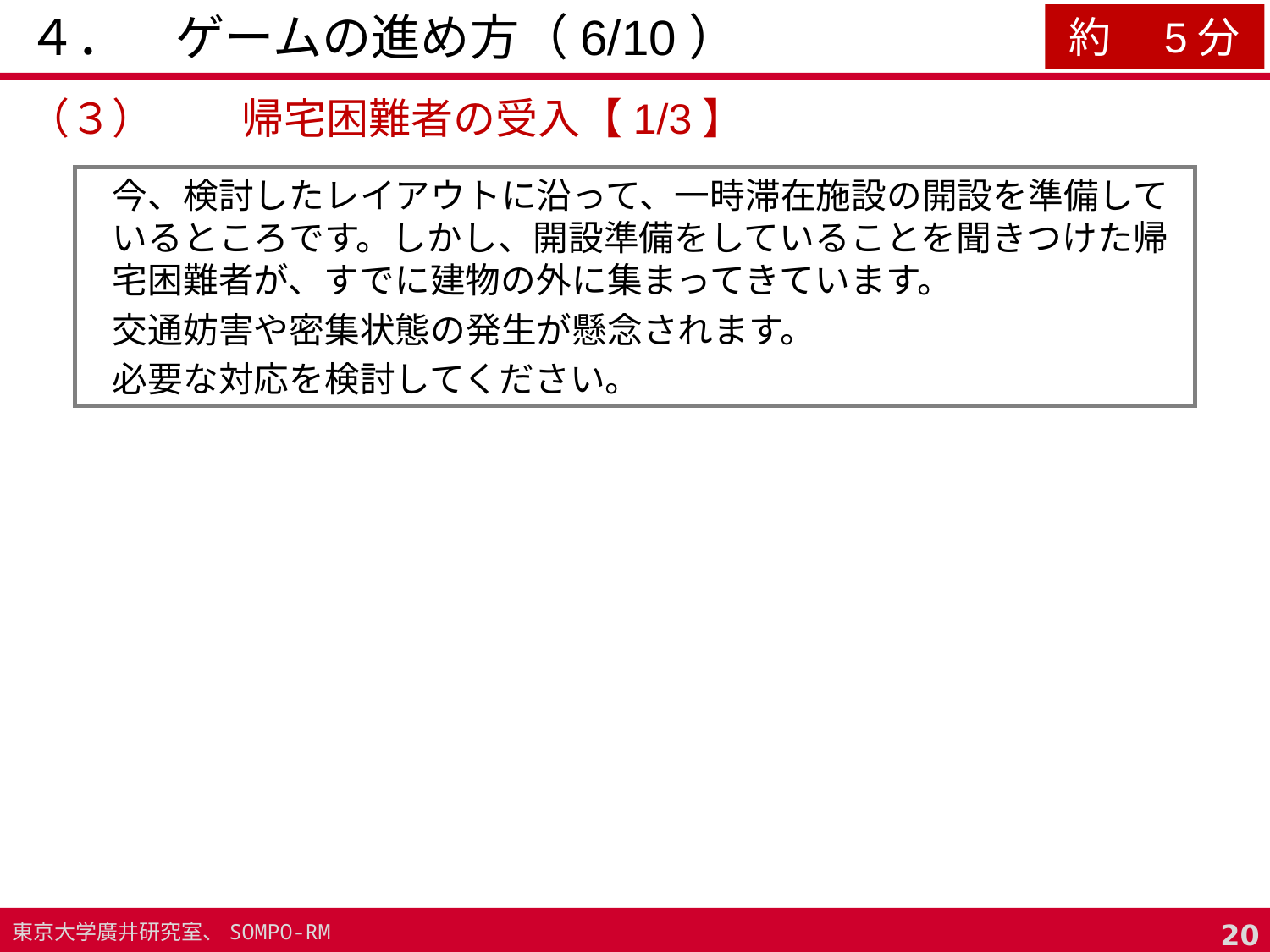

# ４．　ゲームの進め方（6/10）
約　5分
（３）	帰宅困難者の受入【1/3】
今、検討したレイアウトに沿って、一時滞在施設の開設を準備しているところです。しかし、開設準備をしていることを聞きつけた帰宅困難者が、すでに建物の外に集まってきています。
交通妨害や密集状態の発生が懸念されます。
必要な対応を検討してください。
20